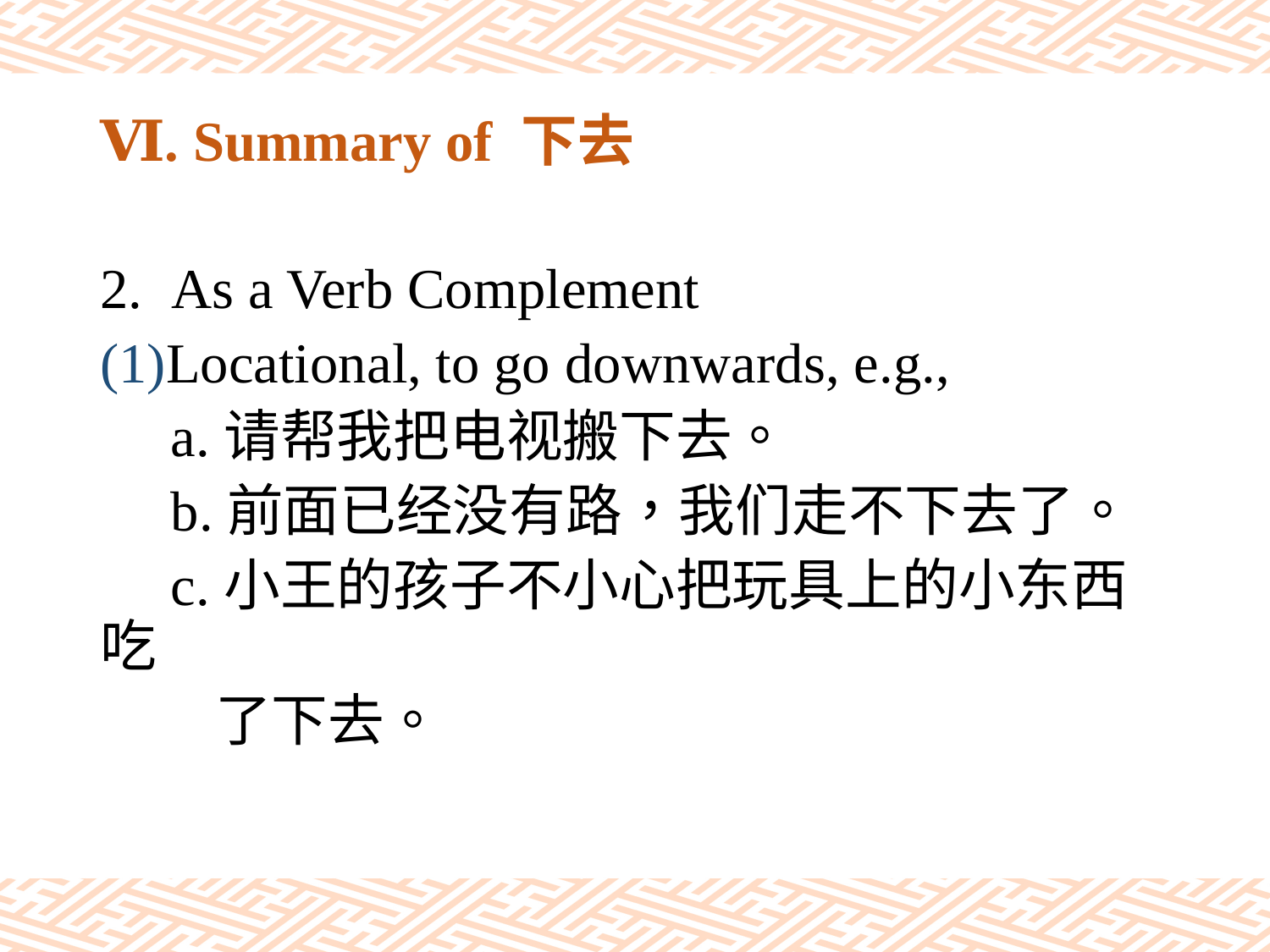

# Ⅵ. Summary of 下去
As a Verb Complement
(1)Locational, to go downwards, e.g.,
     a.请帮我把电视搬下去。
     b.前面已经没有路，我们走不下去了。
     c.小王的孩子不小心把玩具上的小东西吃
        了下去。